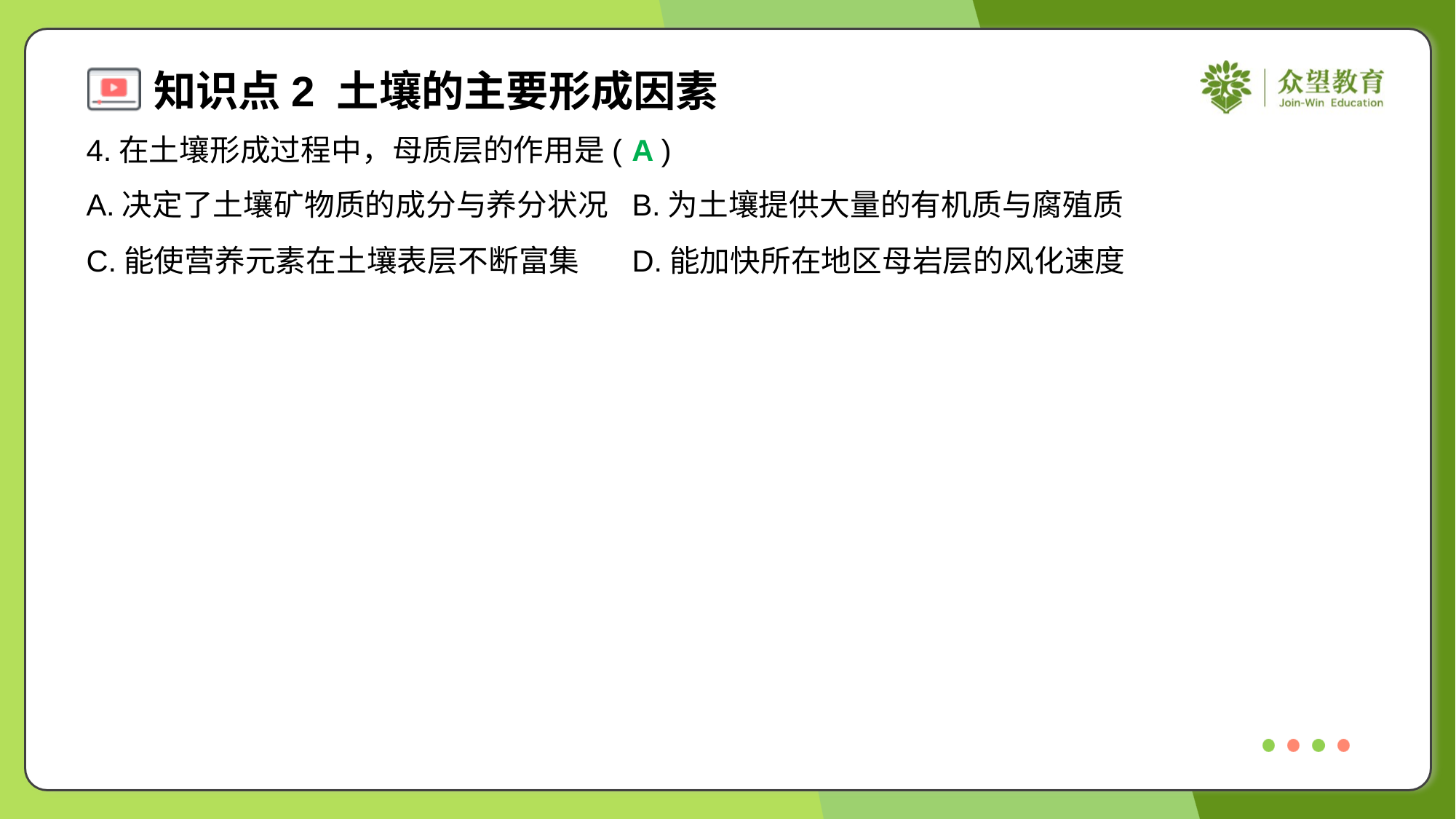

4.在土壤形成过程中，母质层的作用是(     )
A
A.决定了土壤矿物质的成分与养分状况	B.为土壤提供大量的有机质与腐殖质
C.能使营养元素在土壤表层不断富集	D.能加快所在地区母岩层的风化速度